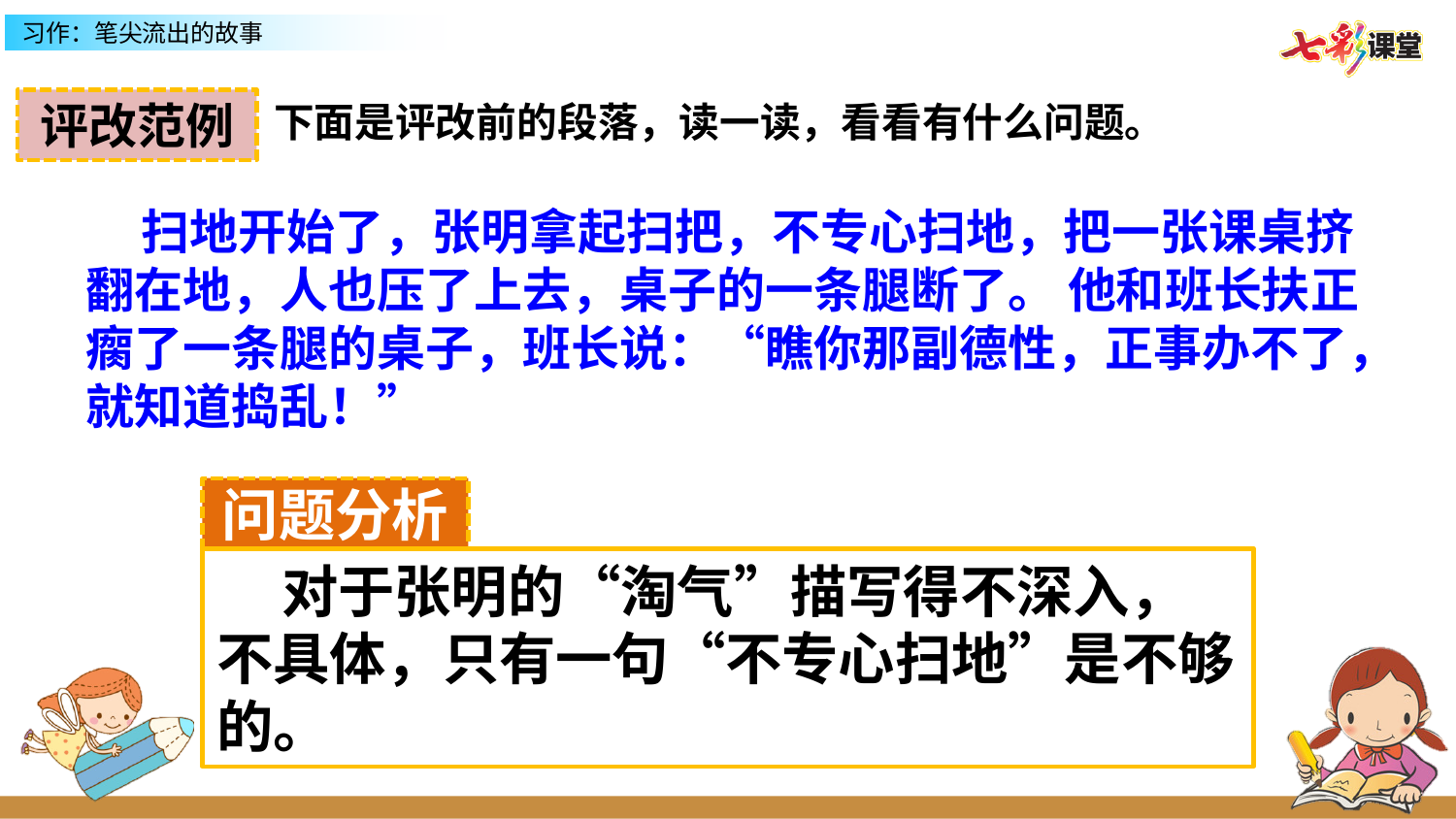

评改范例
下面是评改前的段落，读一读，看看有什么问题。
    扫地开始了，张明拿起扫把，不专心扫地，把一张课桌挤翻在地，人也压了上去，桌子的一条腿断了。 他和班长扶正瘸了一条腿的桌子，班长说：“瞧你那副德性，正事办不了，就知道捣乱！”
问题分析
    对于张明的“淘气”描写得不深入，不具体，只有一句“不专心扫地”是不够的。